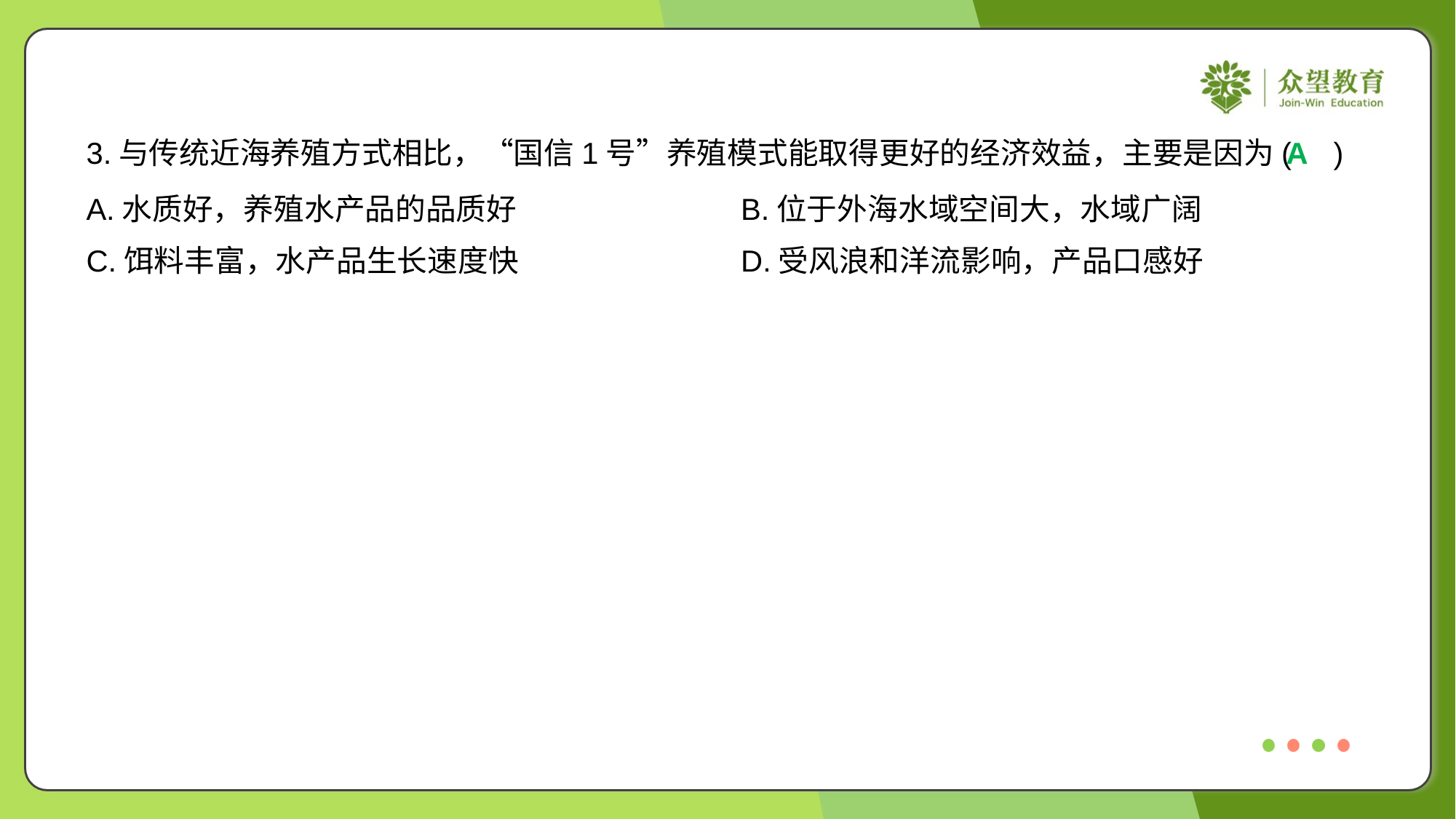

3.与传统近海养殖方式相比，“国信1号”养殖模式能取得更好的经济效益，主要是因为(     )
A
A.水质好，养殖水产品的品质好	B.位于外海水域空间大，水域广阔
C.饵料丰富，水产品生长速度快	D.受风浪和洋流影响，产品口感好